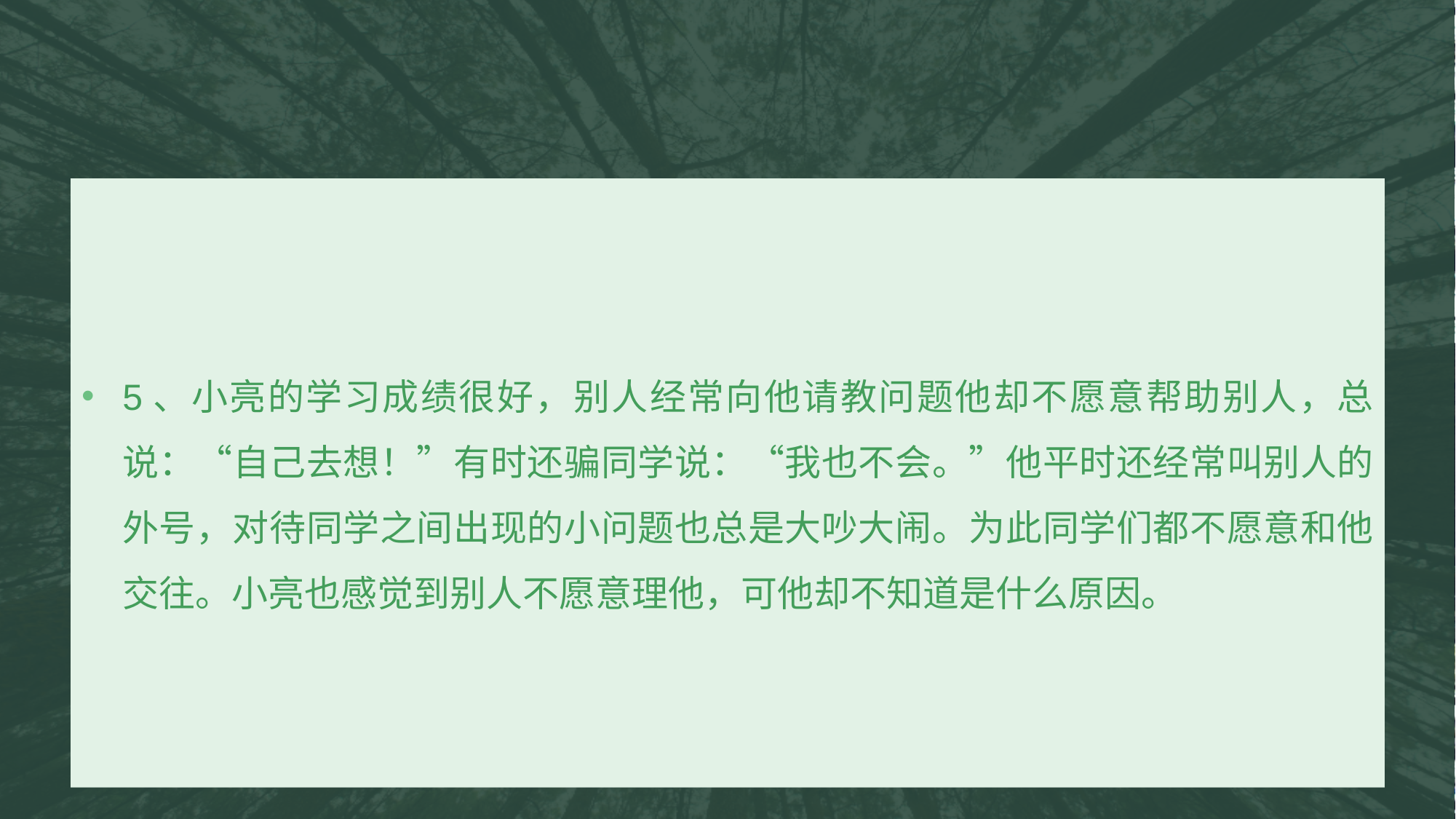

5、小亮的学习成绩很好，别人经常向他请教问题他却不愿意帮助别人，总说：“自己去想！”有时还骗同学说：“我也不会。”他平时还经常叫别人的外号，对待同学之间出现的小问题也总是大吵大闹。为此同学们都不愿意和他交往。小亮也感觉到别人不愿意理他，可他却不知道是什么原因。